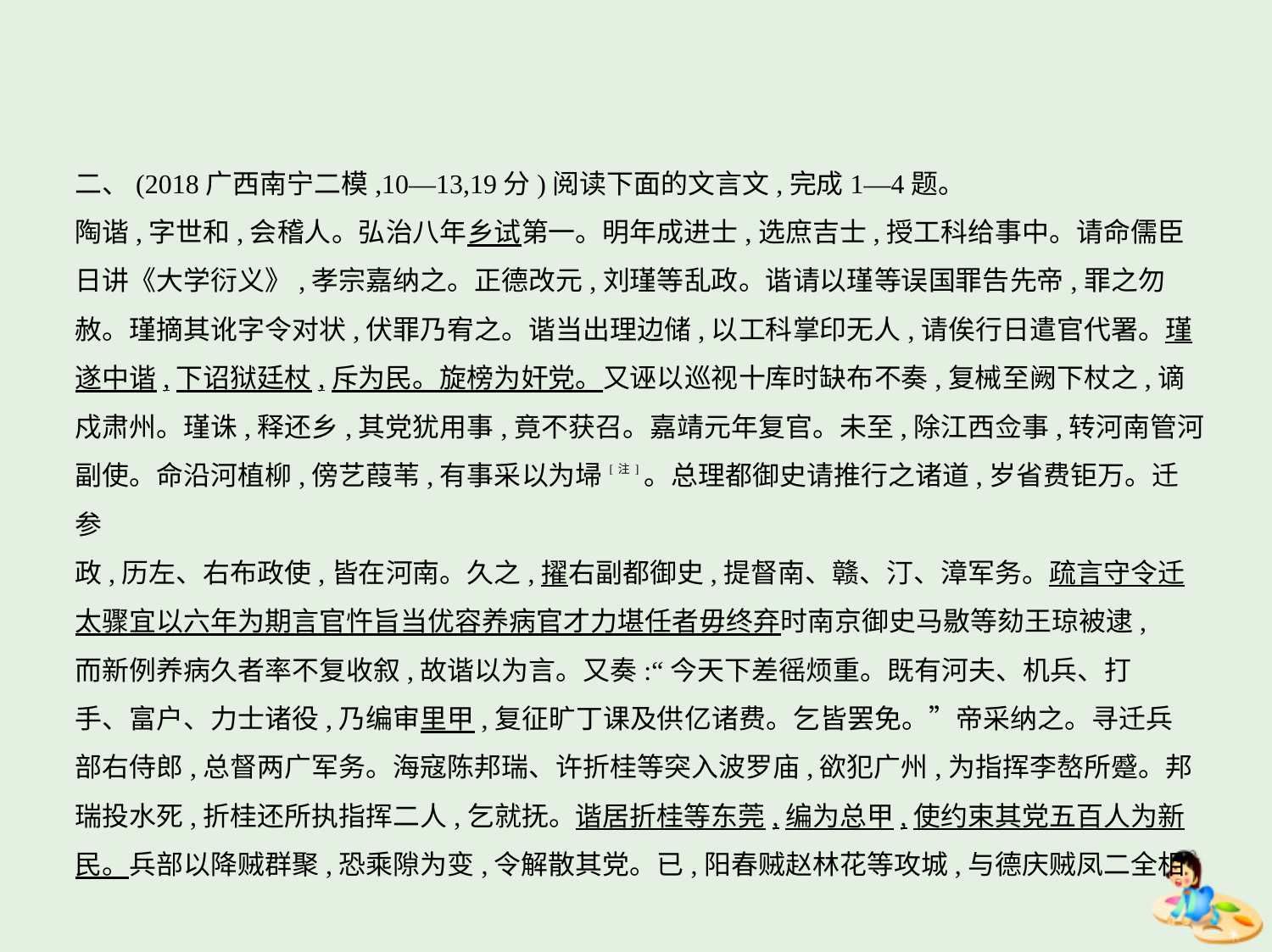

二、(2018广西南宁二模,10—13,19分)阅读下面的文言文,完成1—4题。
陶谐,字世和,会稽人。弘治八年乡试第一。明年成进士,选庶吉士,授工科给事中。请命儒臣
日讲《大学衍义》,孝宗嘉纳之。正德改元,刘瑾等乱政。谐请以瑾等误国罪告先帝,罪之勿
赦。瑾摘其讹字令对状,伏罪乃宥之。谐当出理边储,以工科掌印无人,请俟行日遣官代署。瑾
遂中谐,下诏狱廷杖,斥为民。旋榜为奸党。又诬以巡视十库时缺布不奏,复械至阙下杖之,谪
戍肃州。瑾诛,释还乡,其党犹用事,竟不获召。嘉靖元年复官。未至,除江西佥事,转河南管河
副使。命沿河植柳,傍艺葭苇,有事采以为埽[注]。总理都御史请推行之诸道,岁省费钜万。迁参
政,历左、右布政使,皆在河南。久之,擢右副都御史,提督南、赣、汀、漳军务。疏言守令迁
太骤宜以六年为期言官忤旨当优容养病官才力堪任者毋终弃时南京御史马敭等劾王琼被逮,
而新例养病久者率不复收叙,故谐以为言。又奏:“今天下差徭烦重。既有河夫、机兵、打
手、富户、力士诸役,乃编审里甲,复征旷丁课及供亿诸费。乞皆罢免。”帝采纳之。寻迁兵
部右侍郎,总督两广军务。海寇陈邦瑞、许折桂等突入波罗庙,欲犯广州,为指挥李嶅所蹙。邦
瑞投水死,折桂还所执指挥二人,乞就抚。谐居折桂等东莞,编为总甲,使约束其党五百人为新
民。兵部以降贼群聚,恐乘隙为变,令解散其党。已,阳春贼赵林花等攻城,与德庆贼凤二全相